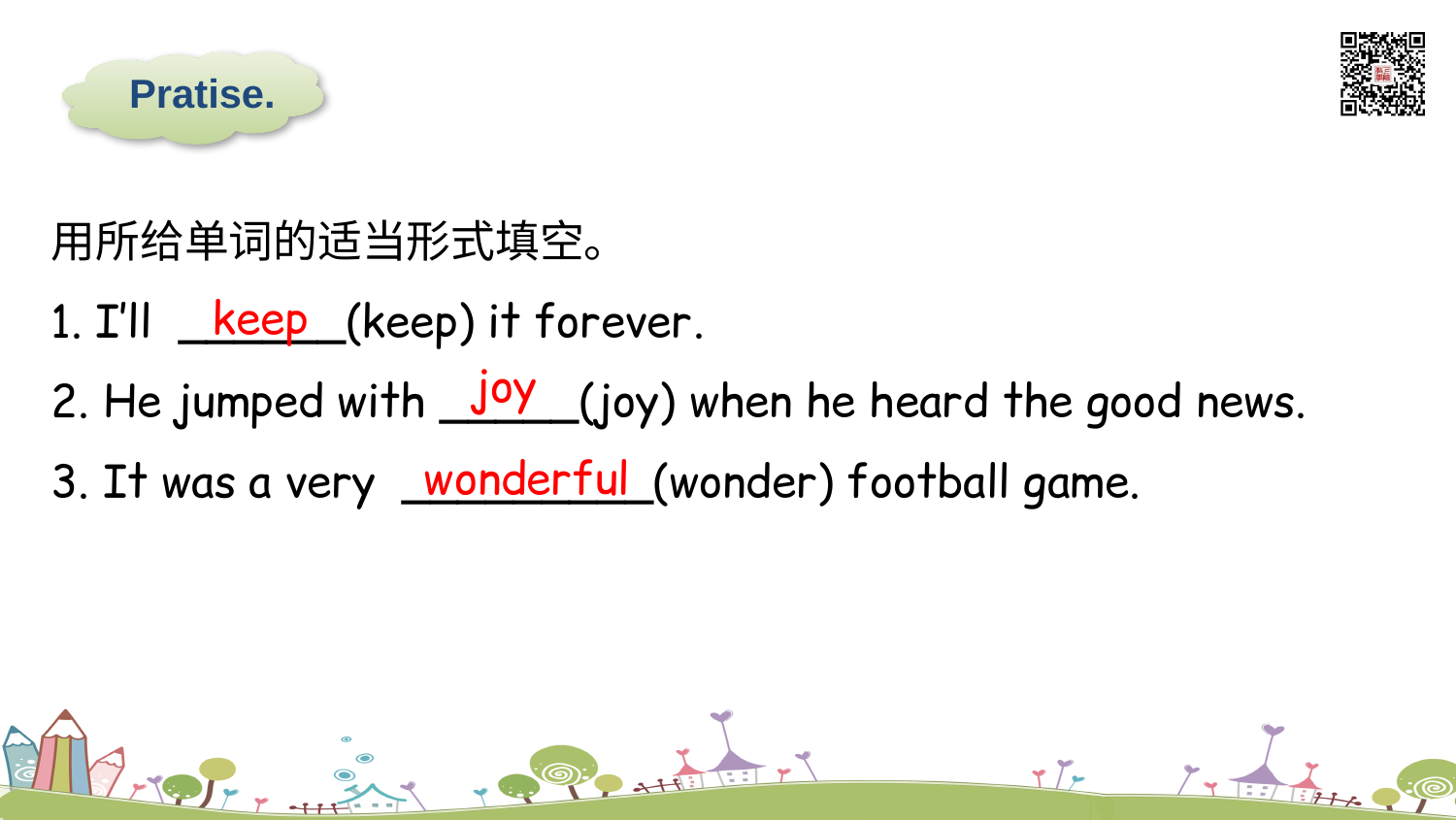

Pratise.
用所给单词的适当形式填空。
1. I’ll  ______(keep) it forever.
2. He jumped with _____(joy) when he heard the good news.
3. It was a very  _________(wonder) football game.
keep
joy
wonderful